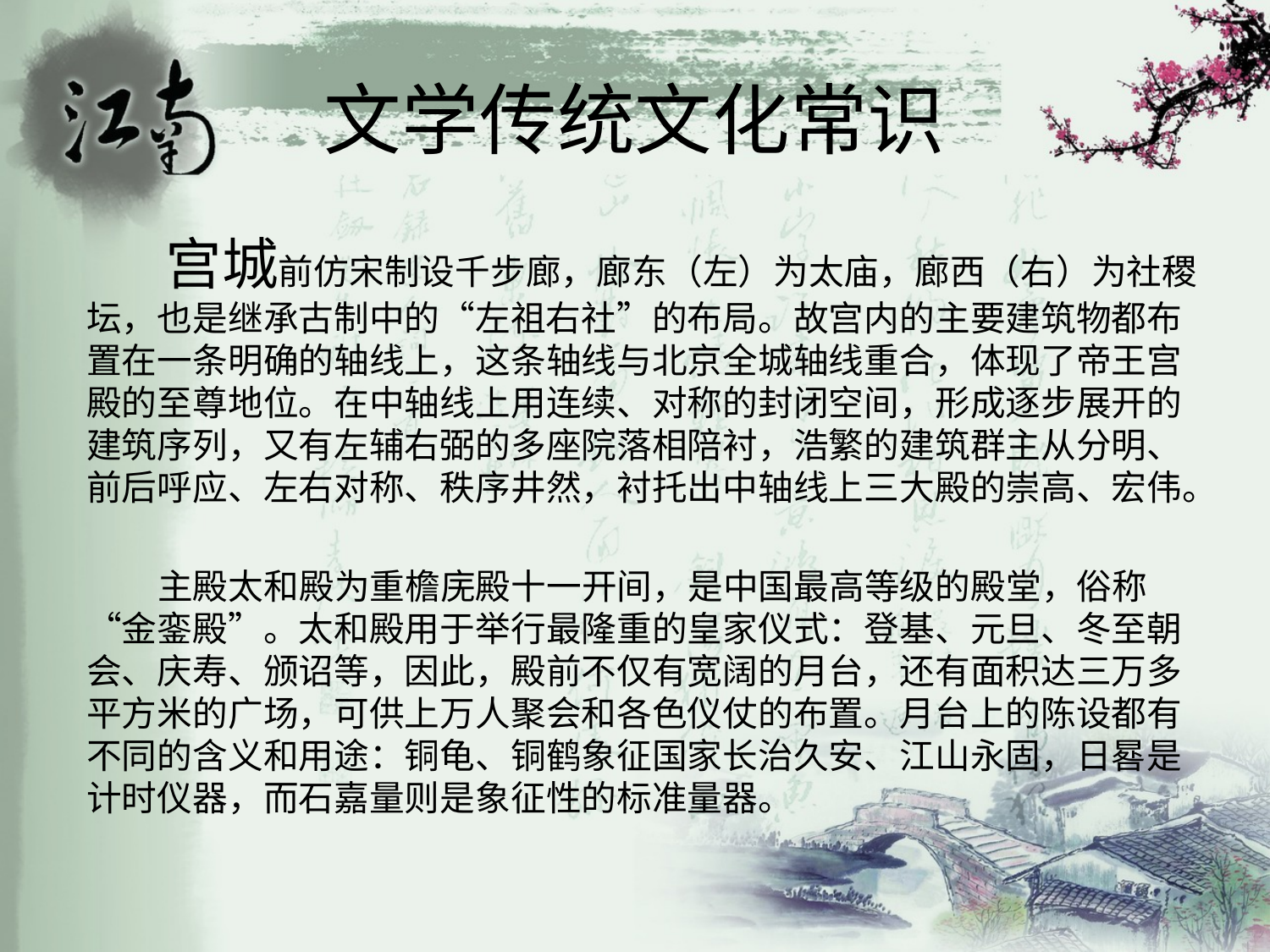

# 文学传统文化常识
         宫城前仿宋制设千步廊，廊东（左）为太庙，廊西（右）为社稷坛，也是继承古制中的“左祖右社”的布局。故宫内的主要建筑物都布置在一条明确的轴线上，这条轴线与北京全城轴线重合，体现了帝王宫殿的至尊地位。在中轴线上用连续、对称的封闭空间，形成逐步展开的建筑序列，又有左辅右弼的多座院落相陪衬，浩繁的建筑群主从分明、前后呼应、左右对称、秩序井然，衬托出中轴线上三大殿的崇高、宏伟。

        主殿太和殿为重檐庑殿十一开间，是中国最高等级的殿堂，俗称“金銮殿”。太和殿用于举行最隆重的皇家仪式：登基、元旦、冬至朝会、庆寿、颁诏等，因此，殿前不仅有宽阔的月台，还有面积达三万多平方米的广场，可供上万人聚会和各色仪仗的布置。月台上的陈设都有不同的含义和用途：铜龟、铜鹤象征国家长治久安、江山永固，日晷是计时仪器，而石嘉量则是象征性的标准量器。